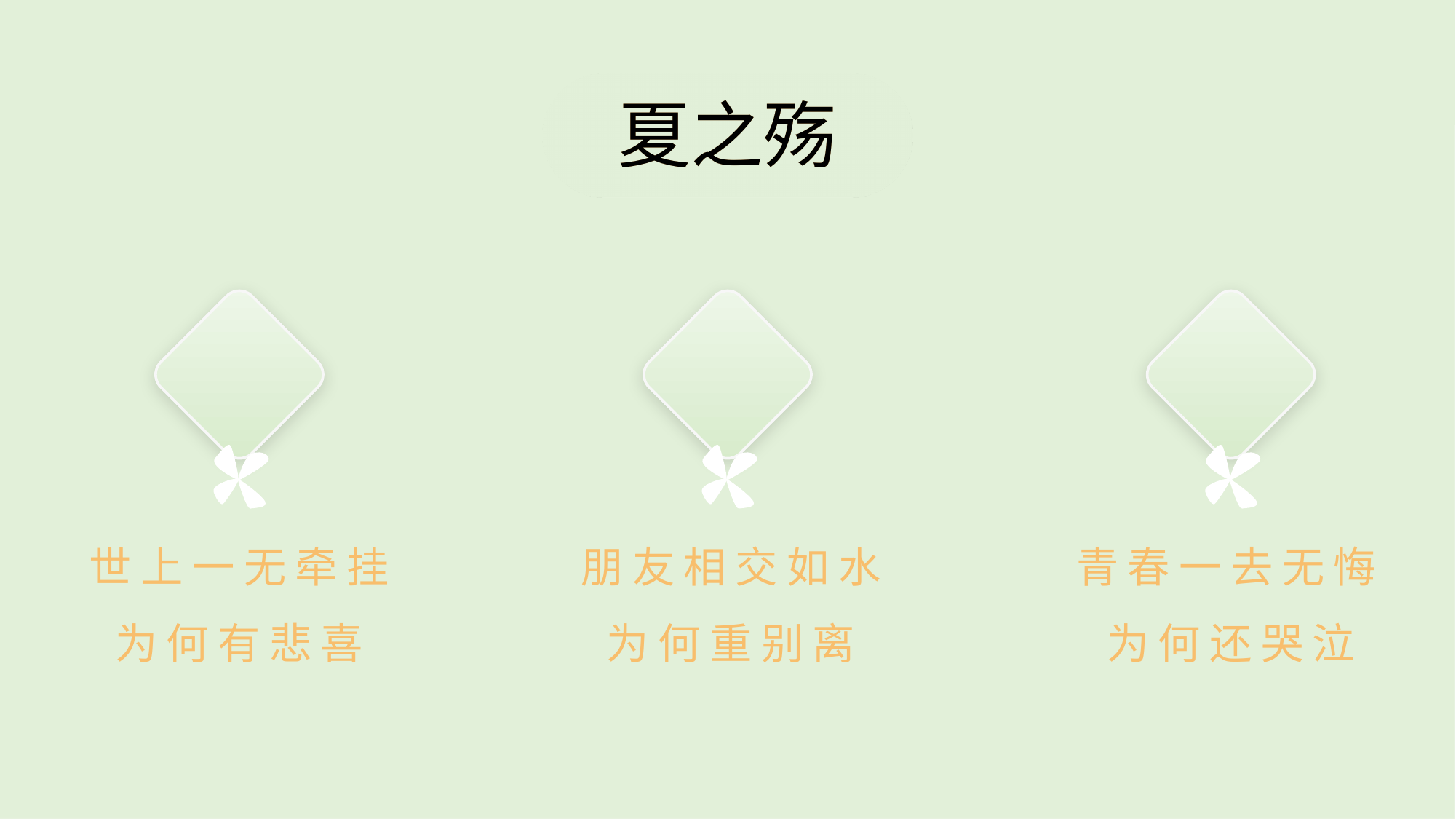

夏之殇
夏之殇

朋友相交如水
为何重别离
青春一去无悔为何还哭泣
世上一无牵挂
为何有悲喜